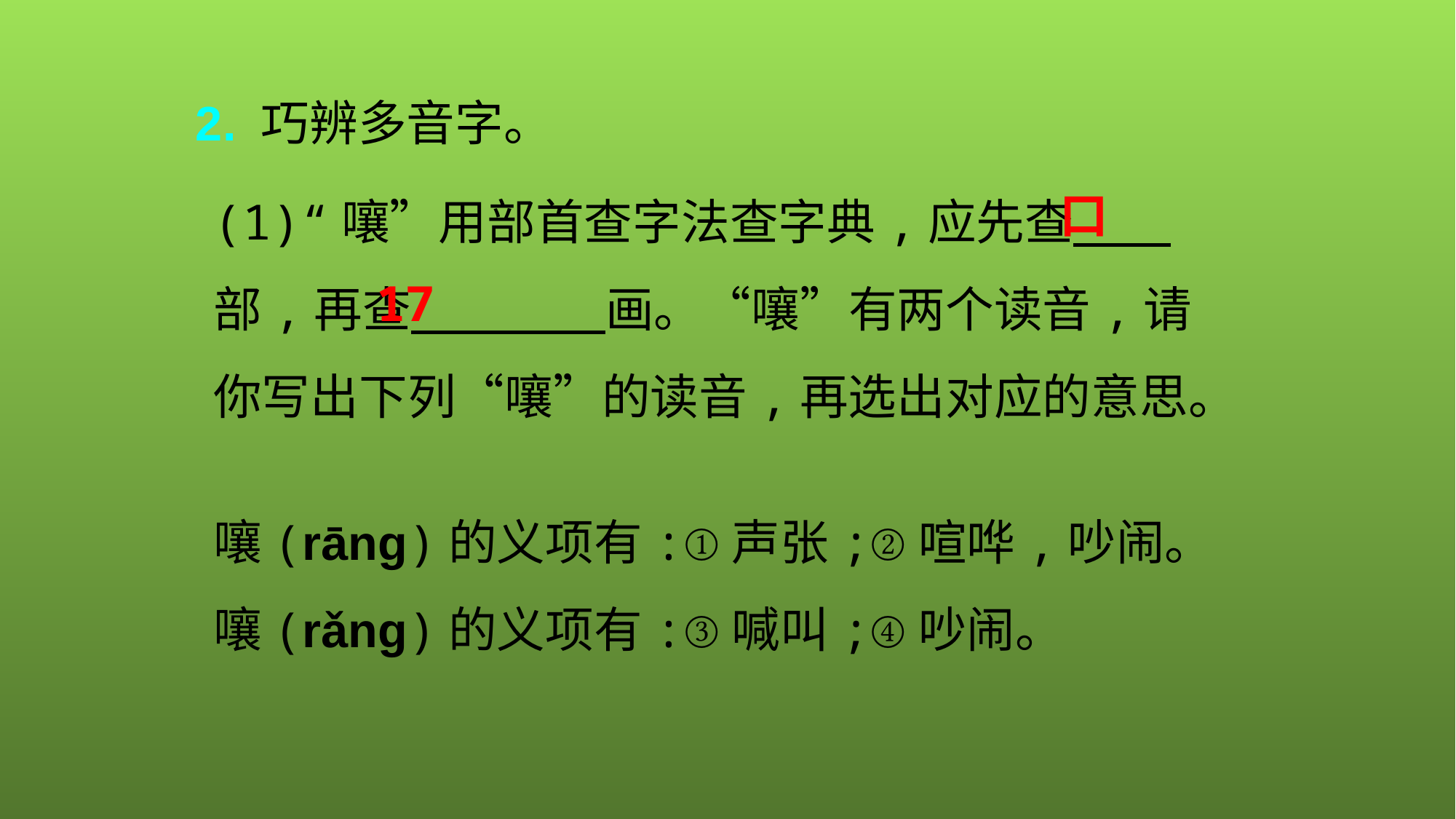

2. 巧辨多音字。
(1)“嚷”用部首查字法查字典,应先查　　部,再查　　　　画。“嚷”有两个读音,请你写出下列“嚷”的读音,再选出对应的意思。
嚷(rānɡ)的义项有:①声张;②喧哗,吵闹。
嚷(rǎnɡ)的义项有:③喊叫;④吵闹。

口
17